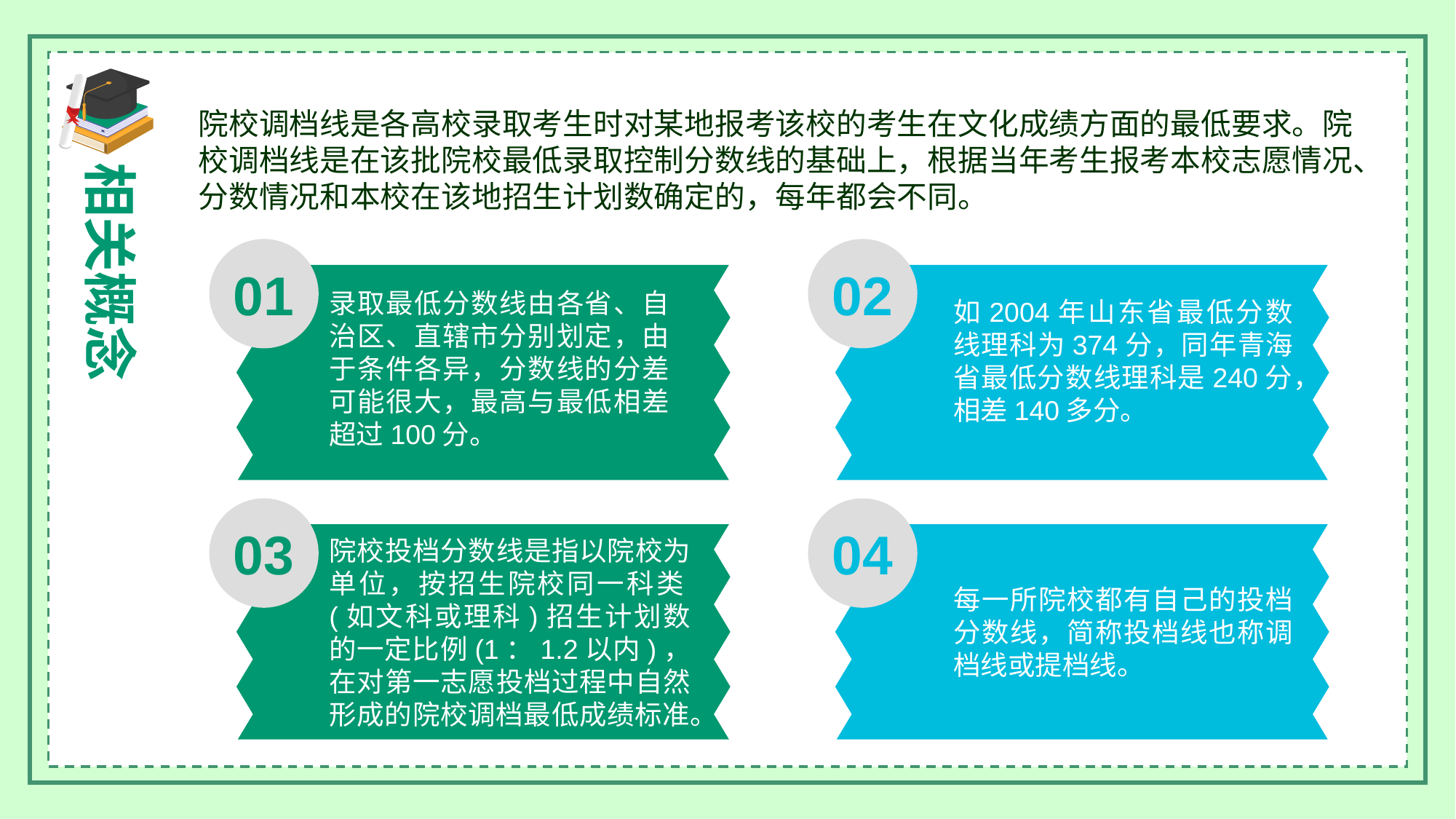

相关概念
院校调档线是各高校录取考生时对某地报考该校的考生在文化成绩方面的最低要求。院校调档线是在该批院校最低录取控制分数线的基础上，根据当年考生报考本校志愿情况、分数情况和本校在该地招生计划数确定的，每年都会不同。
01
02

03
04

录取最低分数线由各省、自治区、直辖市分别划定，由于条件各异，分数线的分差可能很大，最高与最低相差超过100分。
如2004年山东省最低分数线理科为374分，同年青海省最低分数线理科是240分，相差140多分。
院校投档分数线是指以院校为单位，按招生院校同一科类(如文科或理科)招生计划数的一定比例(1：1.2以内)，在对第一志愿投档过程中自然形成的院校调档最低成绩标准。
每一所院校都有自己的投档分数线，简称投档线也称调档线或提档线。